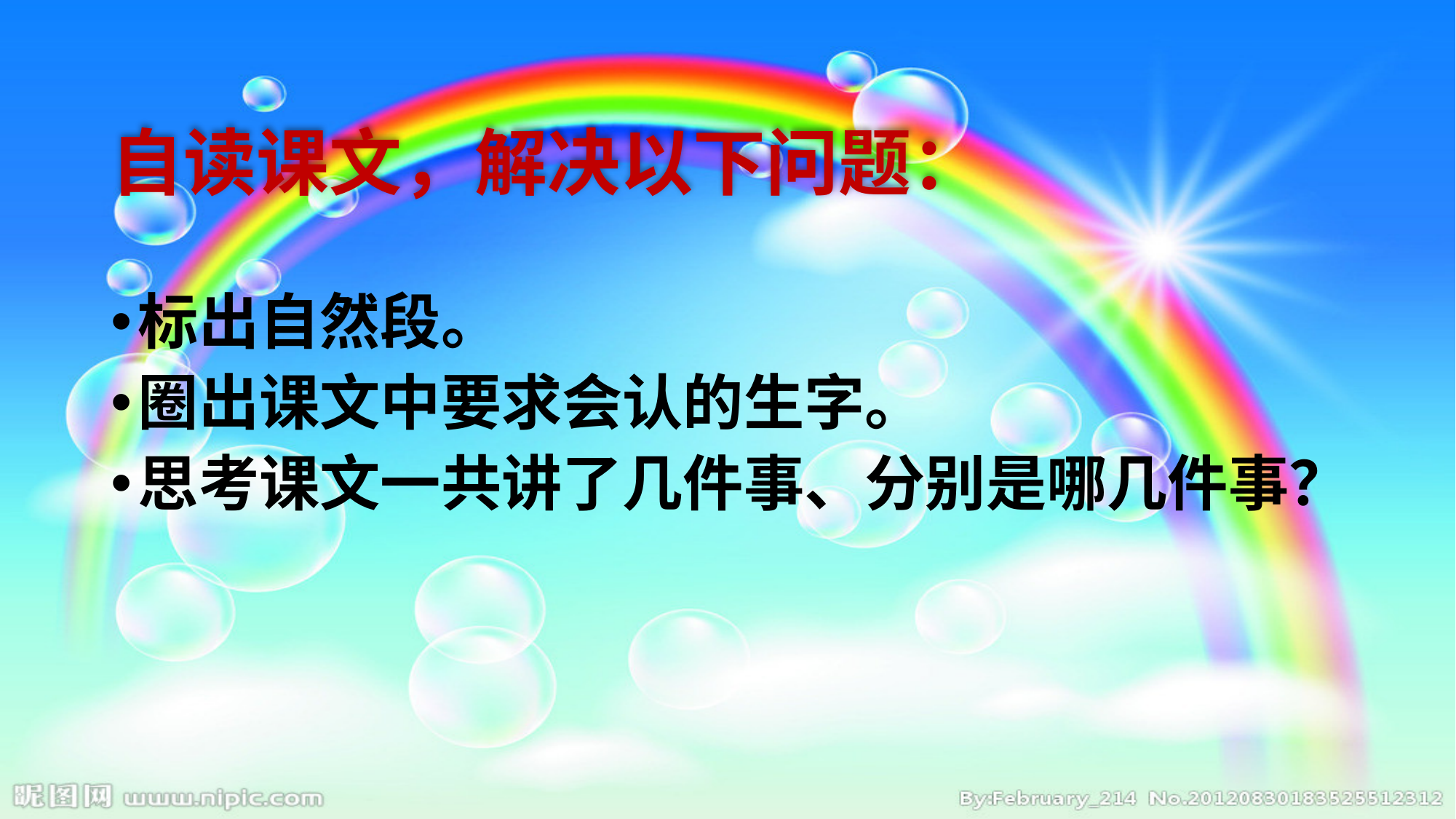

# 自读课文，解决以下问题：
标出自然段。
圈出课文中要求会认的生字。
思考课文一共讲了几件事、分别是哪几件事？